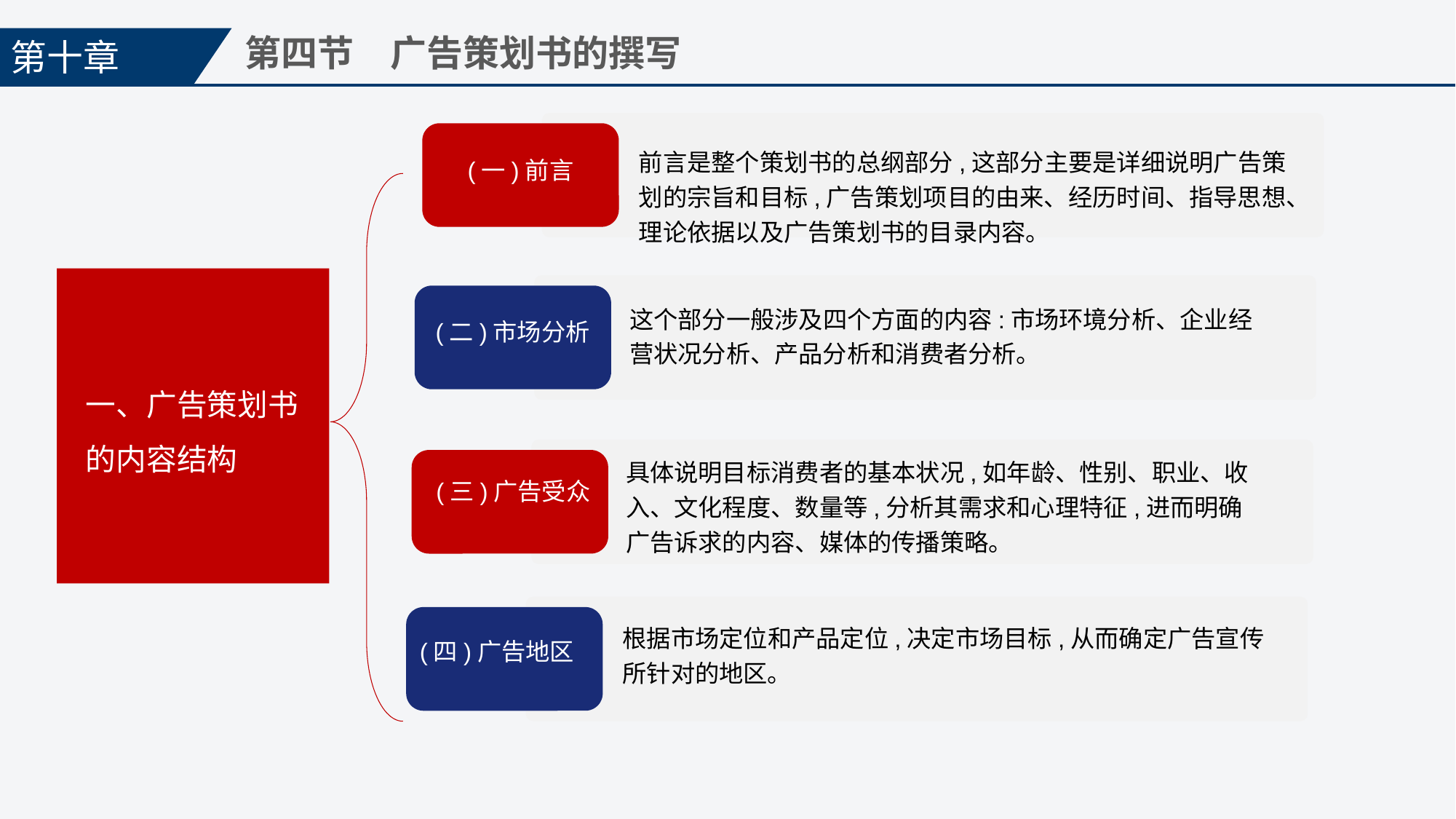

第十章
第四节　广告策划书的撰写

(一)前言
前言是整个策划书的总纲部分,这部分主要是详细说明广告策划的宗旨和目标,广告策划项目的由来、经历时间、指导思想、理论依据以及广告策划书的目录内容。

一、广告策划书的内容结构

(二)市场分析
这个部分一般涉及四个方面的内容:市场环境分析、企业经营状况分析、产品分析和消费者分析。

具体说明目标消费者的基本状况,如年龄、性别、职业、收入、文化程度、数量等,分析其需求和心理特征,进而明确广告诉求的内容、媒体的传播策略。

(三)广告受众

(四)广告地区
根据市场定位和产品定位,决定市场目标,从而确定广告宣传所针对的地区。